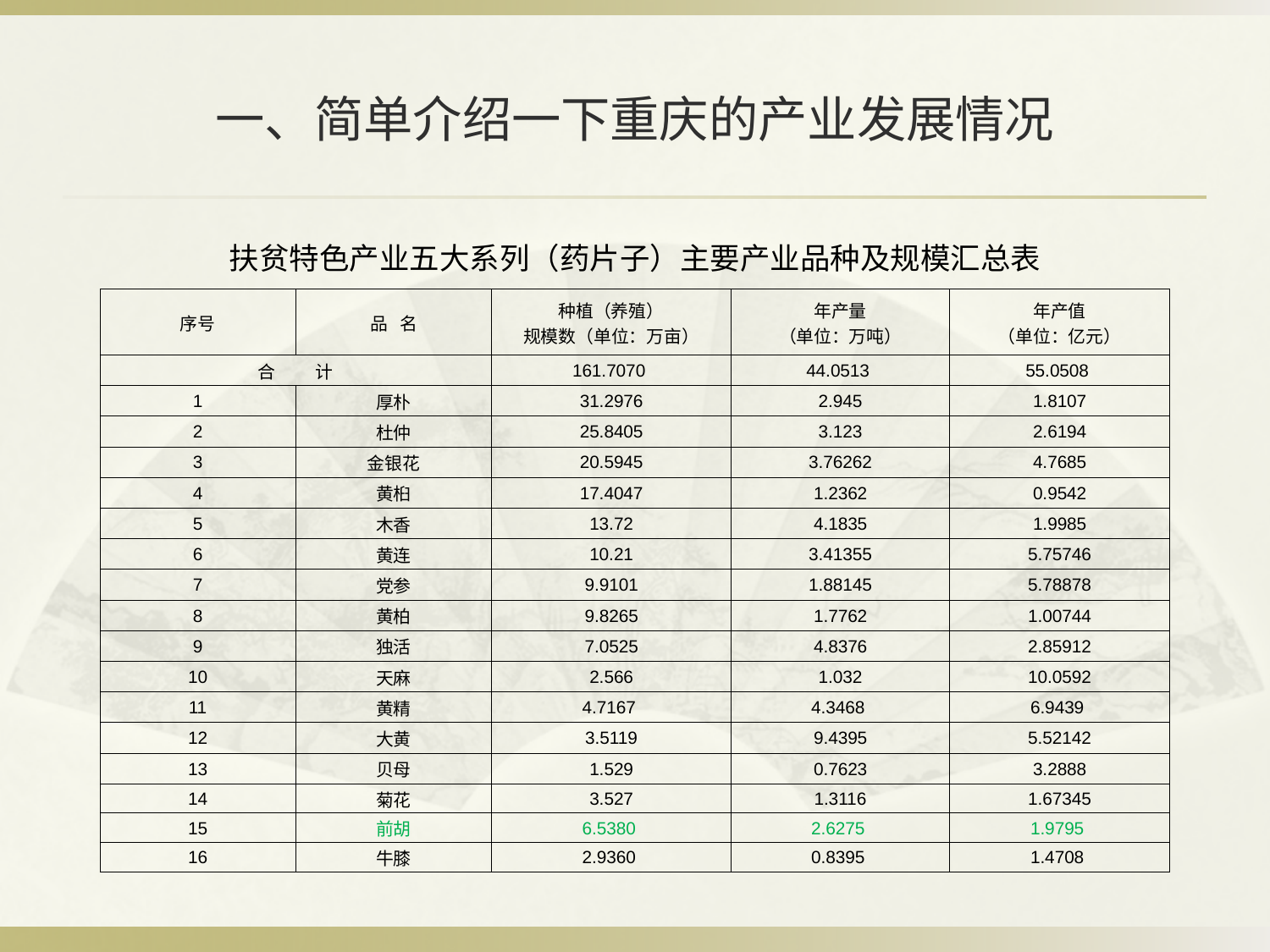

# 一、简单介绍一下重庆的产业发展情况
| 扶贫特色产业五大系列（药片子）主要产业品种及规模汇总表 |  |  |  |  |
| --- | --- | --- | --- | --- |
| 序号 | 品 名 | 种植（养殖） 规模数（单位：万亩） | 年产量 （单位：万吨） | 年产值 （单位：亿元） |
| 合 计 |  | 161.7070 | 44.0513 | 55.0508 |
| 1 | 厚朴 | 31.2976 | 2.945 | 1.8107 |
| 2 | 杜仲 | 25.8405 | 3.123 | 2.6194 |
| 3 | 金银花 | 20.5945 | 3.76262 | 4.7685 |
| 4 | 黄桕 | 17.4047 | 1.2362 | 0.9542 |
| 5 | 木香 | 13.72 | 4.1835 | 1.9985 |
| 6 | 黄连 | 10.21 | 3.41355 | 5.75746 |
| 7 | 党参 | 9.9101 | 1.88145 | 5.78878 |
| 8 | 黄柏 | 9.8265 | 1.7762 | 1.00744 |
| 9 | 独活 | 7.0525 | 4.8376 | 2.85912 |
| 10 | 天麻 | 2.566 | 1.032 | 10.0592 |
| 11 | 黄精 | 4.7167 | 4.3468 | 6.9439 |
| 12 | 大黄 | 3.5119 | 9.4395 | 5.52142 |
| 13 | 贝母 | 1.529 | 0.7623 | 3.2888 |
| 14 | 菊花 | 3.527 | 1.3116 | 1.67345 |
| 15 | 前胡 | 6.5380 | 2.6275 | 1.9795 |
| 16 | 牛膝 | 2.9360 | 0.8395 | 1.4708 |